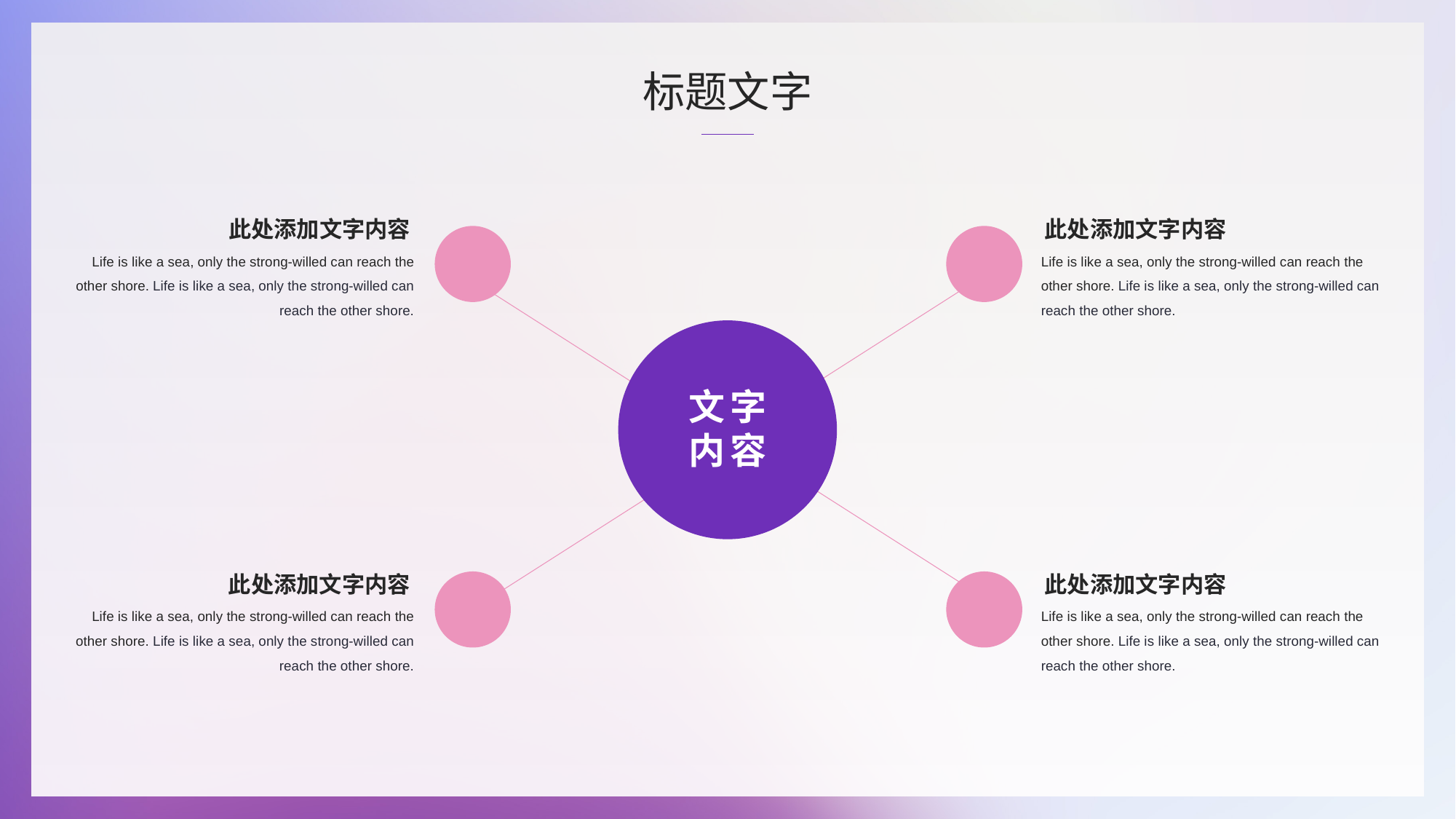

标题文字
此处添加文字内容
此处添加文字内容

Life is like a sea, only the strong-willed can reach the other shore. Life is like a sea, only the strong-willed can reach the other shore.
Life is like a sea, only the strong-willed can reach the other shore. Life is like a sea, only the strong-willed can reach the other shore.

文字
内容
此处添加文字内容
此处添加文字内容

Life is like a sea, only the strong-willed can reach the other shore. Life is like a sea, only the strong-willed can reach the other shore.
Life is like a sea, only the strong-willed can reach the other shore. Life is like a sea, only the strong-willed can reach the other shore.